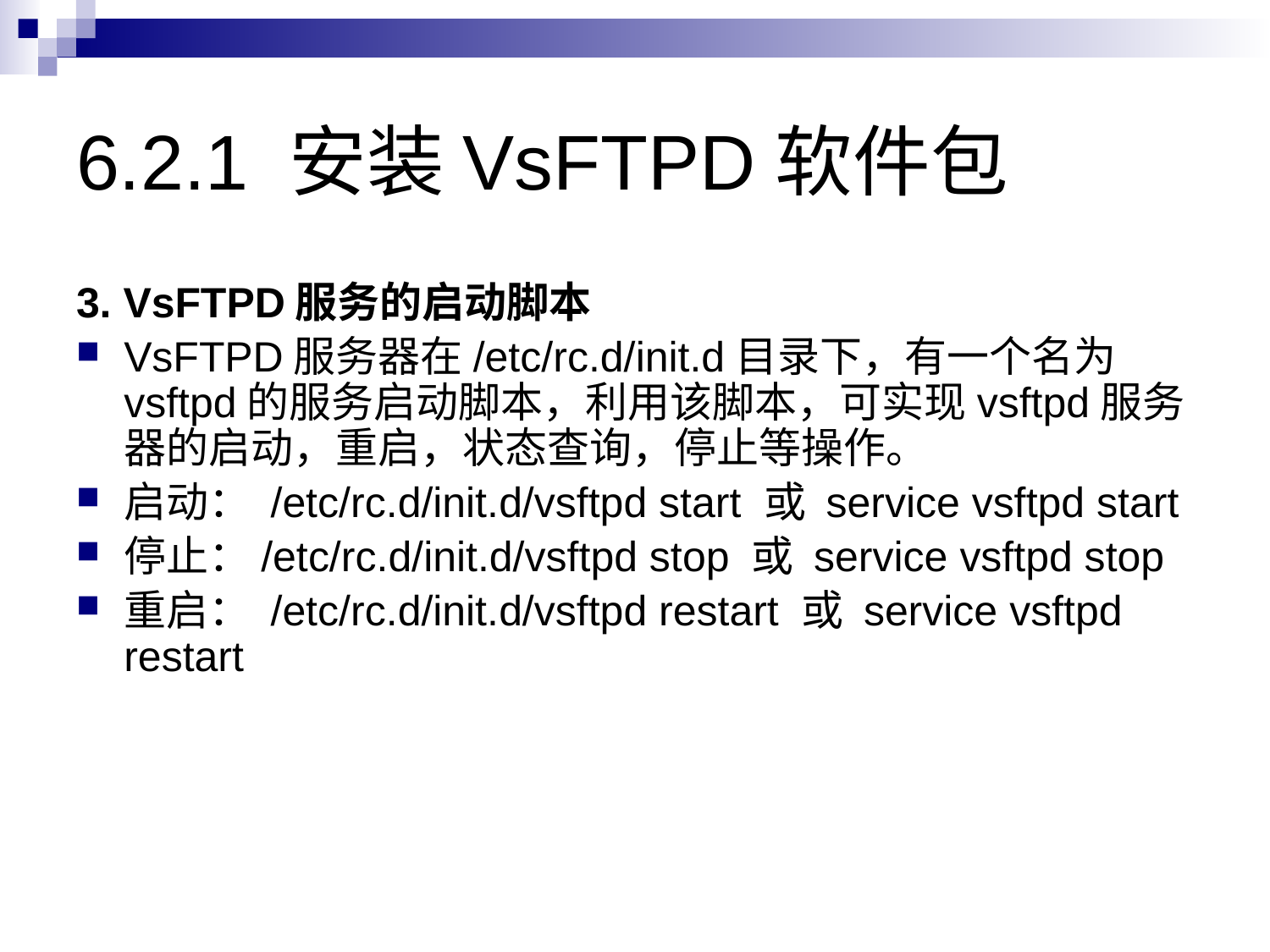

# 6.2.1 安装VsFTPD软件包
3. VsFTPD服务的启动脚本
VsFTPD服务器在/etc/rc.d/init.d目录下，有一个名为vsftpd的服务启动脚本，利用该脚本，可实现vsftpd服务器的启动，重启，状态查询，停止等操作。
启动： /etc/rc.d/init.d/vsftpd start 或 service vsftpd start
停止：/etc/rc.d/init.d/vsftpd stop 或 service vsftpd stop
重启： /etc/rc.d/init.d/vsftpd restart 或 service vsftpd restart